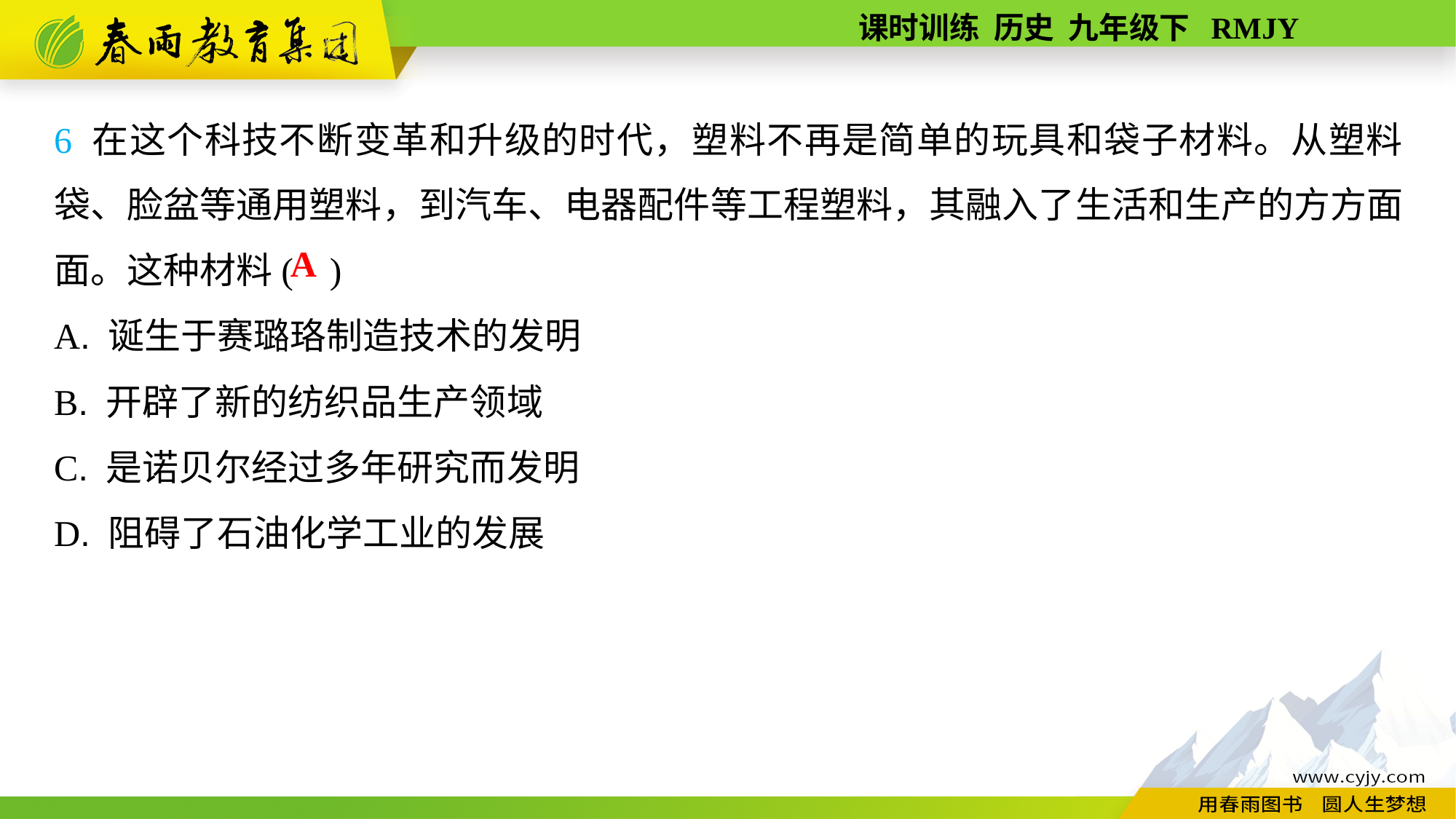

6 在这个科技不断变革和升级的时代，塑料不再是简单的玩具和袋子材料。从塑料袋、脸盆等通用塑料，到汽车、电器配件等工程塑料，其融入了生活和生产的方方面面。这种材料(    )
A. 诞生于赛璐珞制造技术的发明
B. 开辟了新的纺织品生产领域
C. 是诺贝尔经过多年研究而发明
D. 阻碍了石油化学工业的发展
A